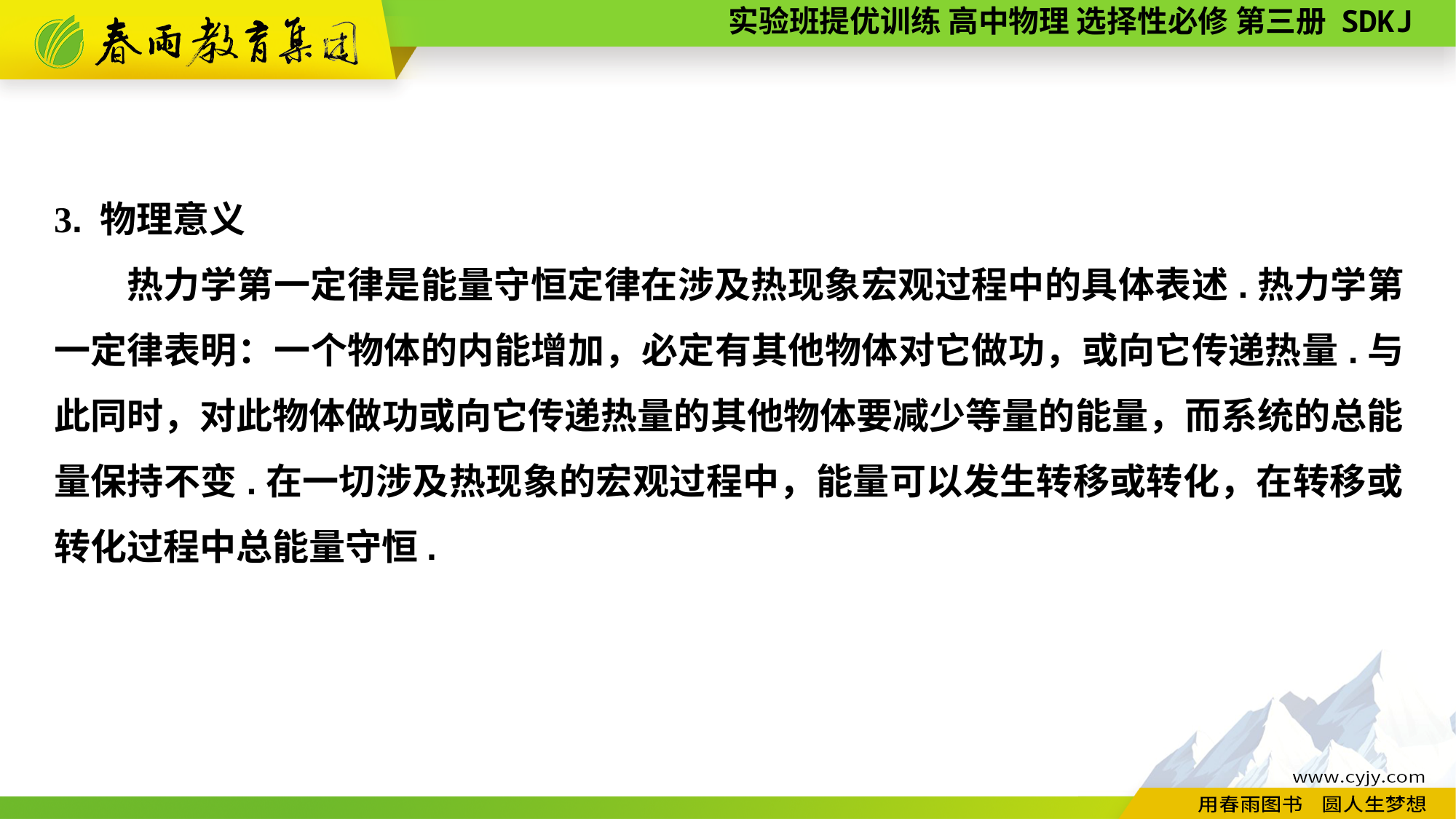

3. 物理意义
热力学第一定律是能量守恒定律在涉及热现象宏观过程中的具体表述.热力学第一定律表明：一个物体的内能增加，必定有其他物体对它做功，或向它传递热量.与此同时，对此物体做功或向它传递热量的其他物体要减少等量的能量，而系统的总能量保持不变.在一切涉及热现象的宏观过程中，能量可以发生转移或转化，在转移或转化过程中总能量守恒.